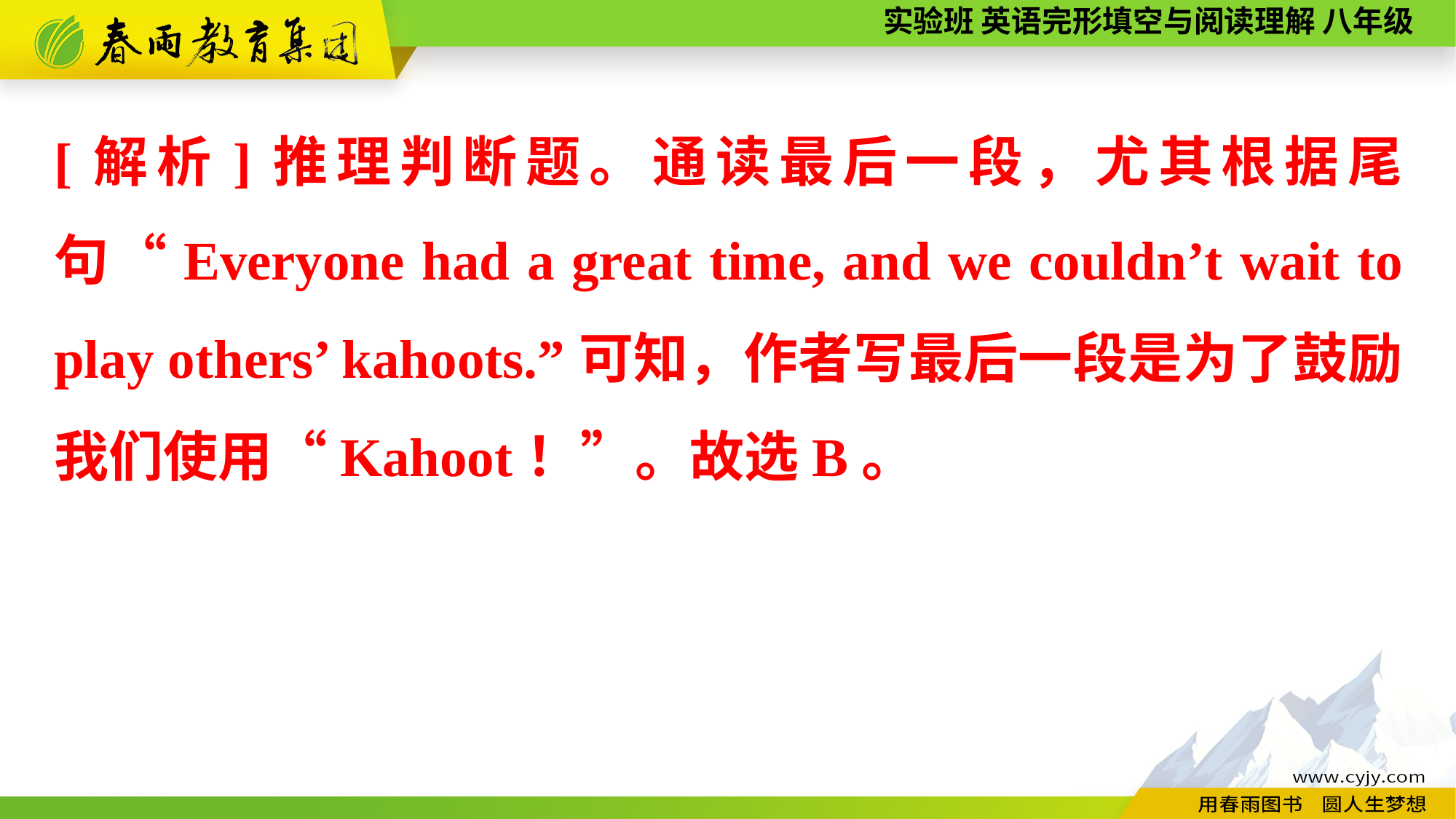

[解析]推理判断题。通读最后一段，尤其根据尾句“Everyone had a great time, and we couldn’t wait to play others’ kahoots.”可知，作者写最后一段是为了鼓励我们使用“Kahoot！”。故选B。